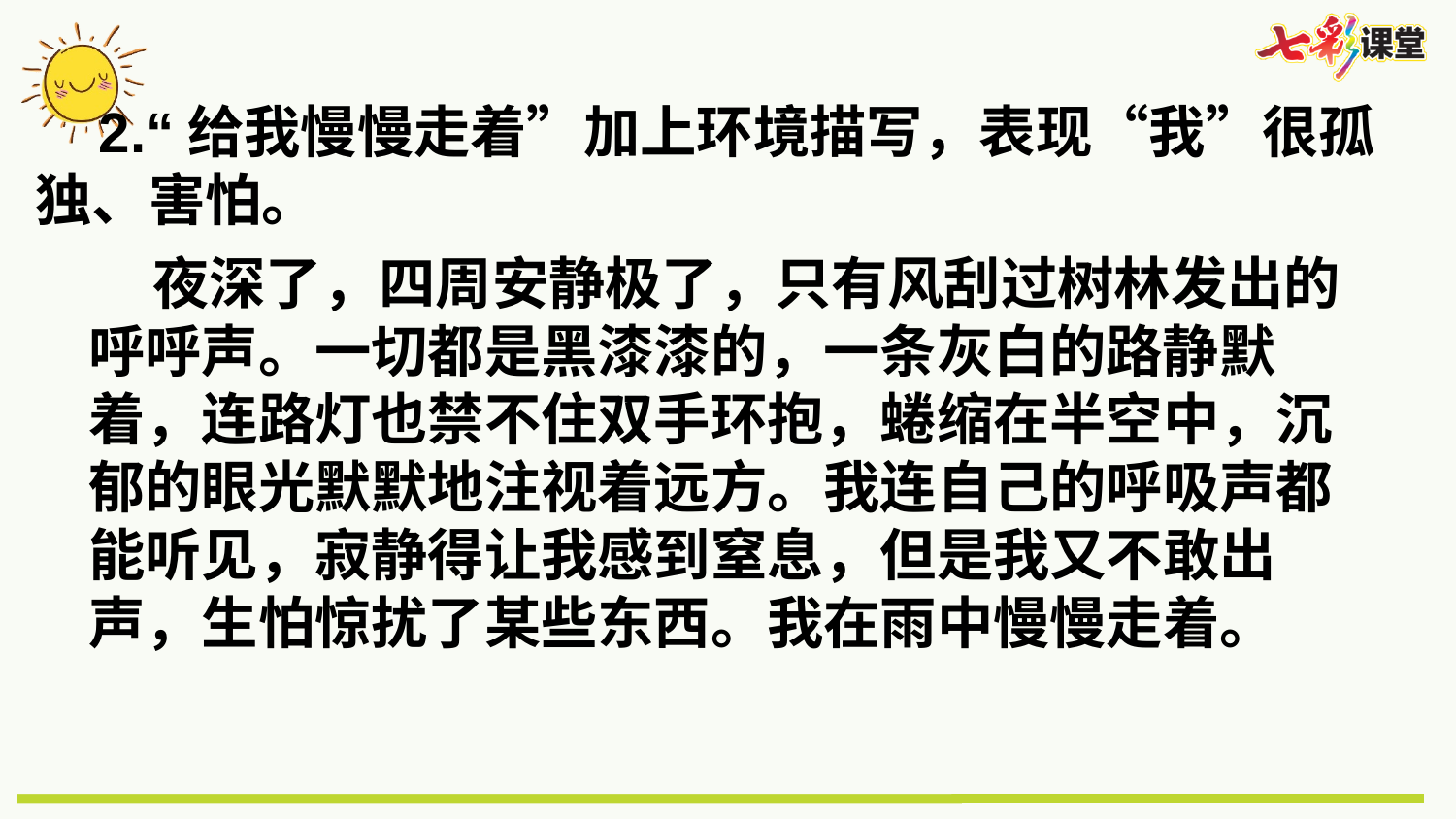

2.“给我慢慢走着”加上环境描写，表现“我”很孤独、害怕。
    夜深了，四周安静极了，只有风刮过树林发出的呼呼声。一切都是黑漆漆的，一条灰白的路静默着，连路灯也禁不住双手环抱，蜷缩在半空中，沉郁的眼光默默地注视着远方。我连自己的呼吸声都能听见，寂静得让我感到窒息，但是我又不敢出声，生怕惊扰了某些东西。我在雨中慢慢走着。